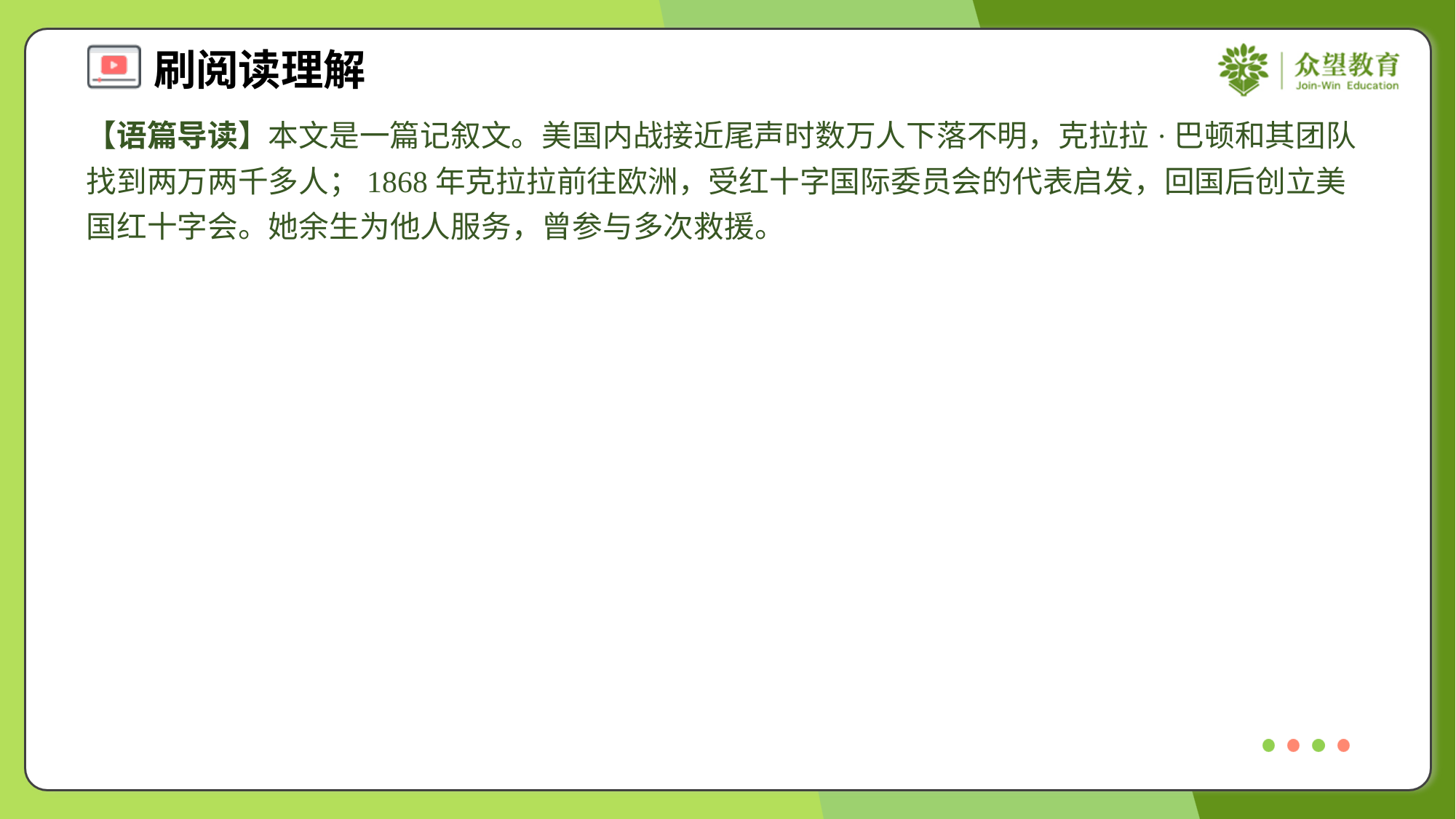

【语篇导读】本文是一篇记叙文。美国内战接近尾声时数万人下落不明，克拉拉·巴顿和其团队找到两万两千多人；1868年克拉拉前往欧洲，受红十字国际委员会的代表启发，回国后创立美国红十字会。她余生为他人服务，曾参与多次救援。